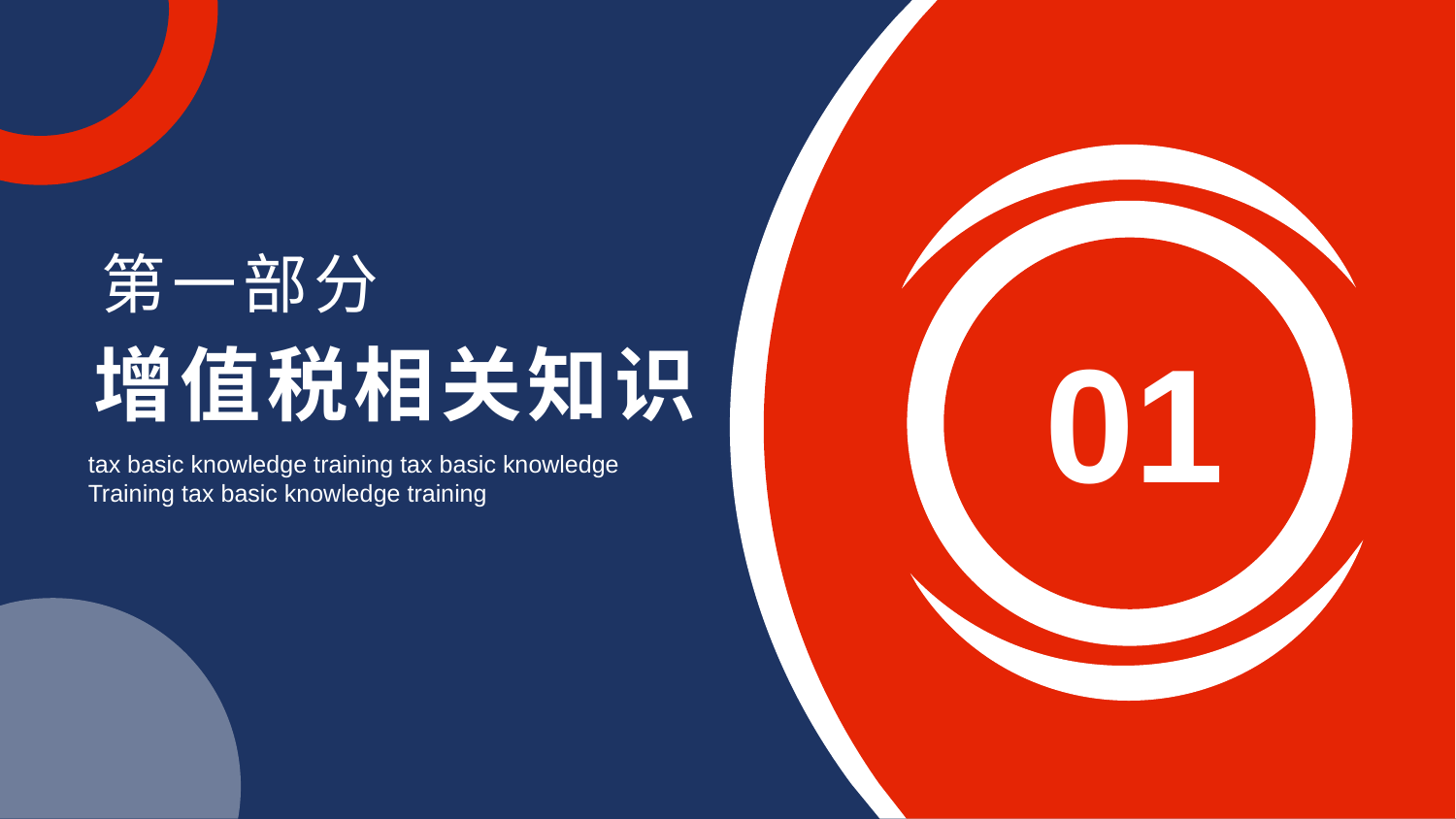

第一部分
01
增值税相关知识
tax basic knowledge training tax basic knowledge
Training tax basic knowledge training